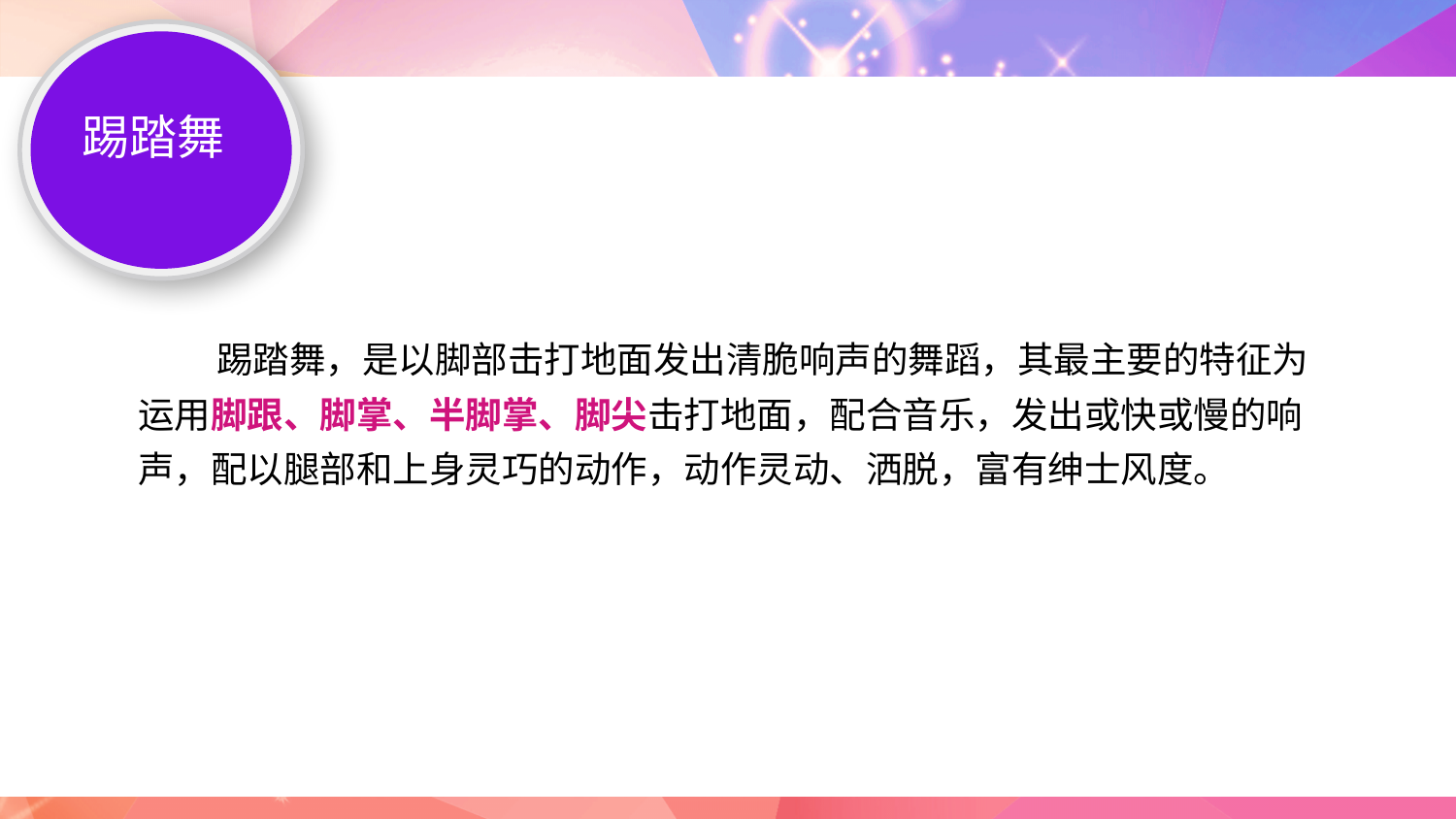

踢踏舞
   踢踏舞，是以脚部击打地面发出清脆响声的舞蹈，其最主要的特征为运用脚跟、脚掌、半脚掌、脚尖击打地面，配合音乐，发出或快或慢的响声，配以腿部和上身灵巧的动作，动作灵动、洒脱，富有绅士风度。